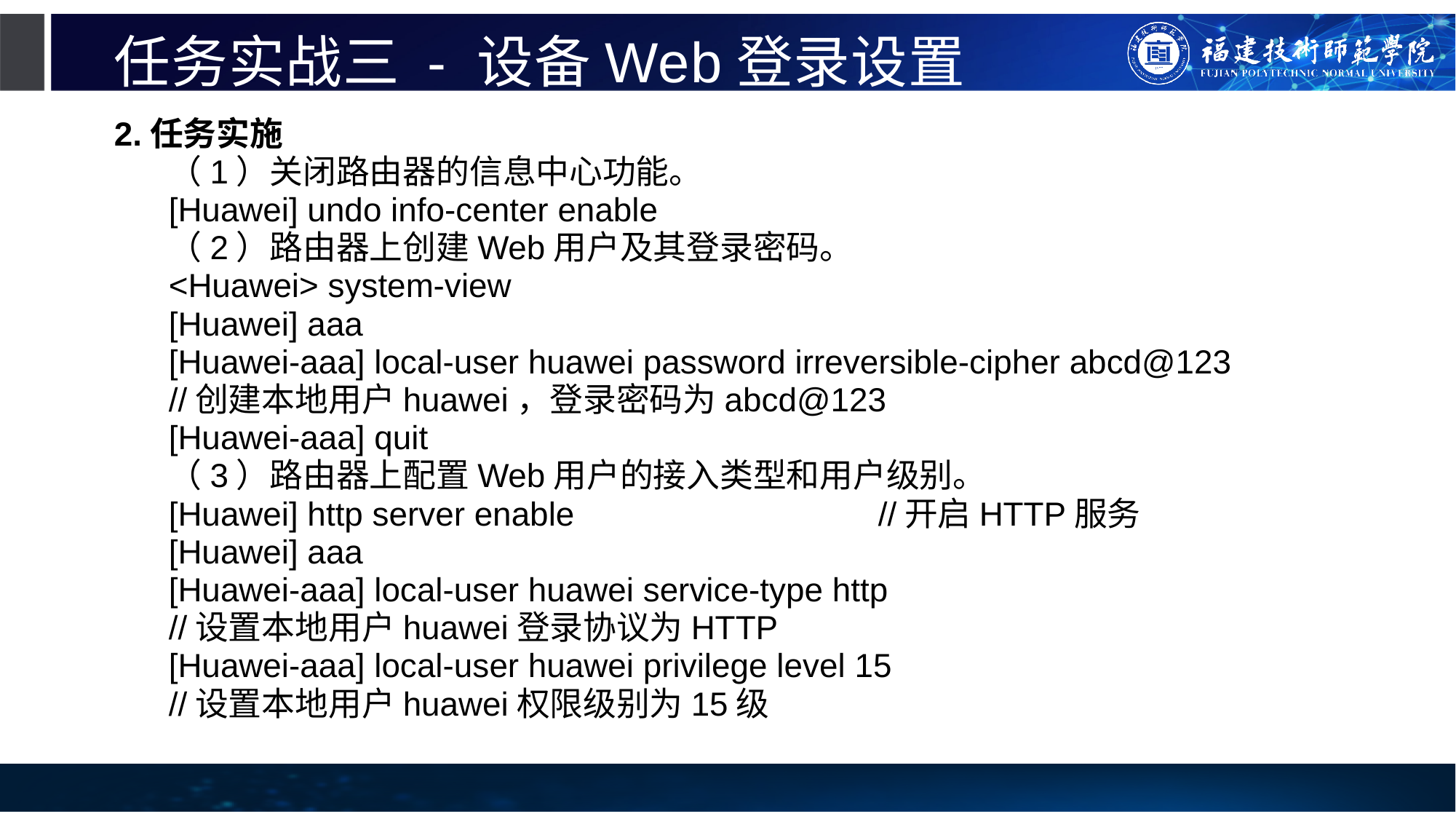

# 任务实战三 - 设备Web登录设置
2.任务实施
（1）关闭路由器的信息中心功能。
[Huawei] undo info-center enable
（2）路由器上创建Web用户及其登录密码。
<Huawei> system-view
[Huawei] aaa
[Huawei-aaa] local-user huawei password irreversible-cipher abcd@123
//创建本地用户huawei，登录密码为abcd@123
[Huawei-aaa] quit
（3）路由器上配置Web用户的接入类型和用户级别。
[Huawei] http server enable			//开启HTTP服务
[Huawei] aaa
[Huawei-aaa] local-user huawei service-type http
//设置本地用户huawei登录协议为HTTP
[Huawei-aaa] local-user huawei privilege level 15
//设置本地用户huawei权限级别为15级